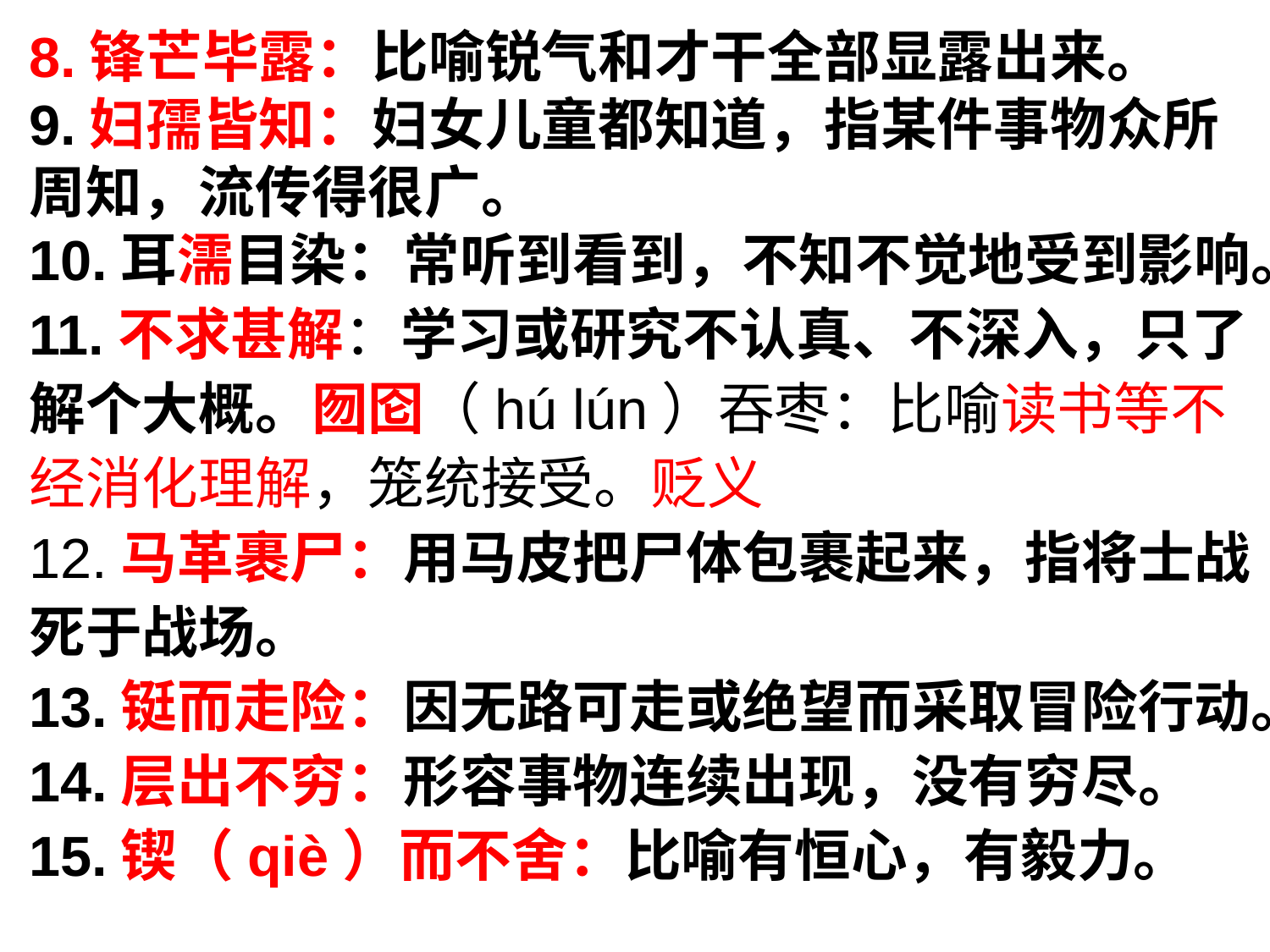

8.锋芒毕露：比喻锐气和才干全部显露出来。
9.妇孺皆知：妇女儿童都知道，指某件事物众所周知，流传得很广。
10.耳濡目染：常听到看到，不知不觉地受到影响。
11.不求甚解：学习或研究不认真、不深入，只了解个大概。囫囵（hú lún）吞枣：比喻读书等不经消化理解，笼统接受。贬义
12.马革裹尸：用马皮把尸体包裹起来，指将士战死于战场。
13.铤而走险：因无路可走或绝望而采取冒险行动。
14.层出不穷：形容事物连续出现，没有穷尽。
15.锲（qiè）而不舍：比喻有恒心，有毅力。

#